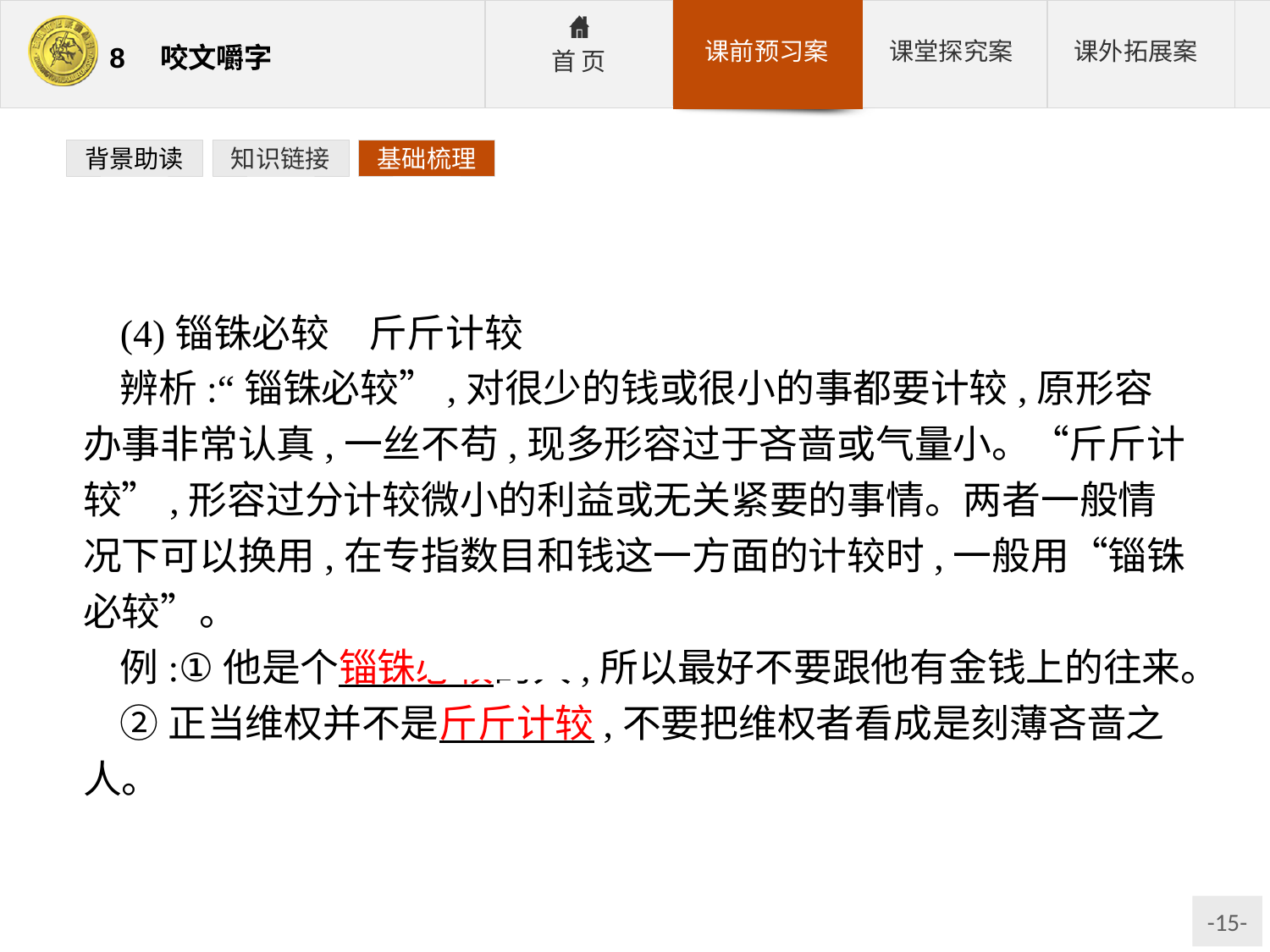

背景助读
知识链接
基础梳理
(4)锱铢必较　斤斤计较
辨析:“锱铢必较”,对很少的钱或很小的事都要计较,原形容办事非常认真,一丝不苟,现多形容过于吝啬或气量小。“斤斤计较”,形容过分计较微小的利益或无关紧要的事情。两者一般情况下可以换用,在专指数目和钱这一方面的计较时,一般用“锱铢必较”。
例:①他是个锱铢必较的人,所以最好不要跟他有金钱上的往来。
②正当维权并不是斤斤计较,不要把维权者看成是刻薄吝啬之人。